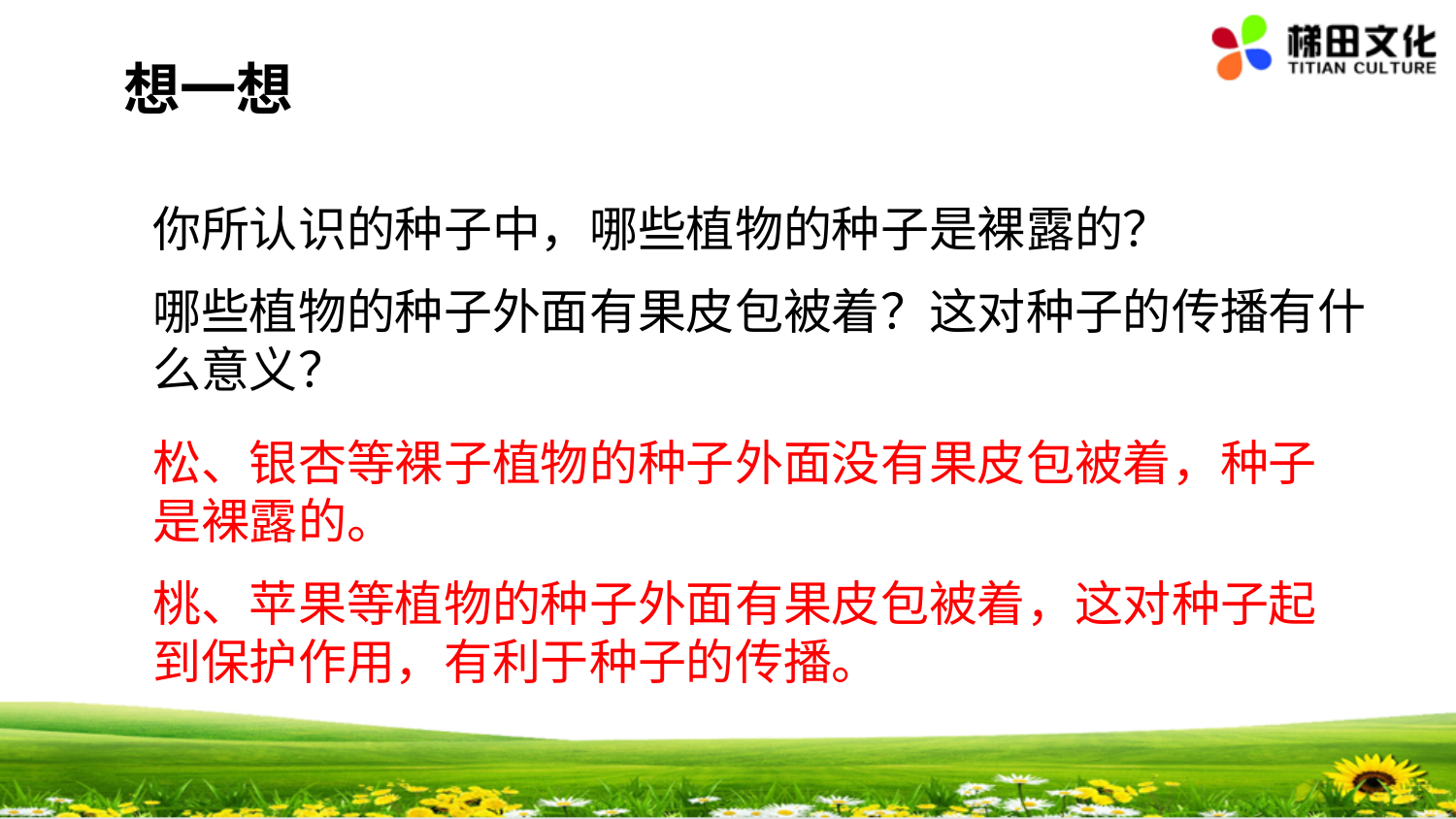

想一想
你所认识的种子中，哪些植物的种子是裸露的？
哪些植物的种子外面有果皮包被着？这对种子的传播有什么意义？
松、银杏等裸子植物的种子外面没有果皮包被着，种子是裸露的。
桃、苹果等植物的种子外面有果皮包被着，这对种子起到保护作用，有利于种子的传播。